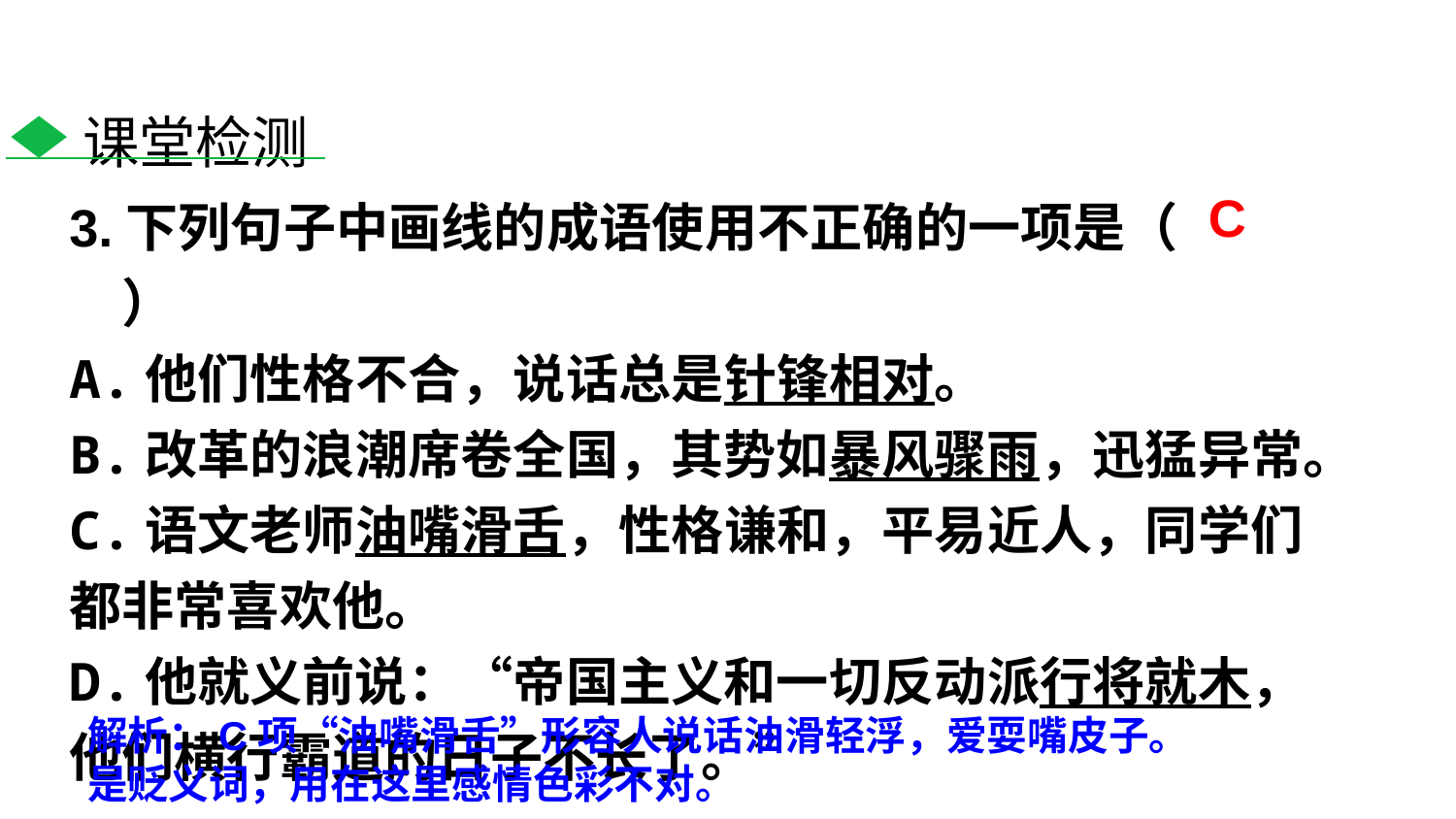

课堂检测

3.下列句子中画线的成语使用不正确的一项是（　　）
A.他们性格不合，说话总是针锋相对。
B.改革的浪潮席卷全国，其势如暴风骤雨，迅猛异常。
C.语文老师油嘴滑舌，性格谦和，平易近人，同学们都非常喜欢他。
D.他就义前说：“帝国主义和一切反动派行将就木，他们横行霸道的日子不长了。”
C
解析：C项“油嘴滑舌”形容人说话油滑轻浮，爱耍嘴皮子。
是贬义词，用在这里感情色彩不对。